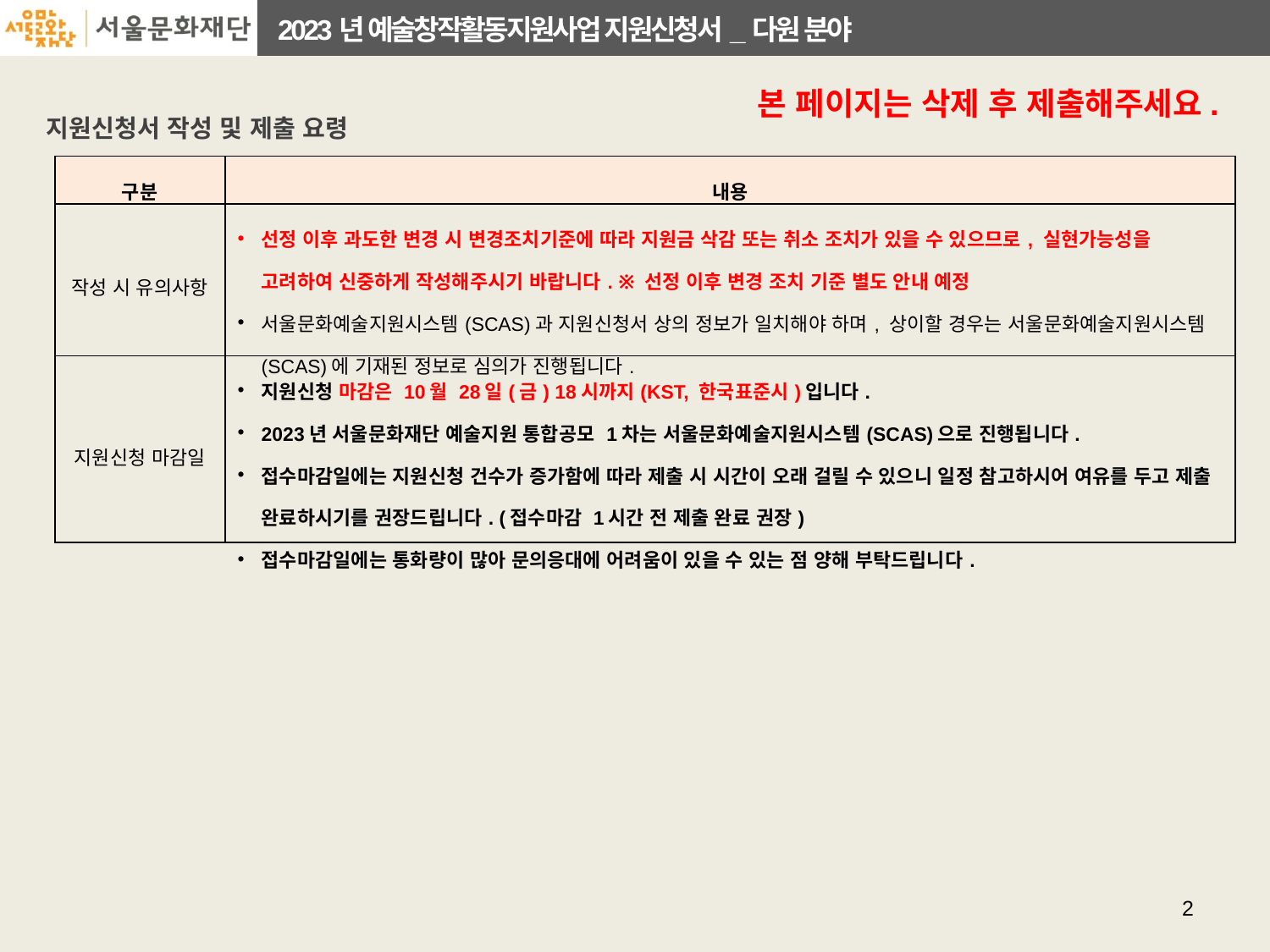

본 페이지는 삭제 후 제출해주세요.
지원신청서 작성 및 제출 요령
| 구분 | 내용 |
| --- | --- |
| 작성 시 유의사항 | 선정 이후 과도한 변경 시 변경조치기준에 따라 지원금 삭감 또는 취소 조치가 있을 수 있으므로, 실현가능성을 고려하여 신중하게 작성해주시기 바랍니다. ※ 선정 이후 변경 조치 기준 별도 안내 예정 서울문화예술지원시스템(SCAS)과 지원신청서 상의 정보가 일치해야 하며, 상이할 경우는 서울문화예술지원시스템(SCAS)에 기재된 정보로 심의가 진행됩니다. |
| 지원신청 마감일 | 지원신청 마감은 10월 28일(금) 18시까지(KST, 한국표준시)입니다. 2023년 서울문화재단 예술지원 통합공모 1차는 서울문화예술지원시스템(SCAS)으로 진행됩니다. 접수마감일에는 지원신청 건수가 증가함에 따라 제출 시 시간이 오래 걸릴 수 있으니 일정 참고하시어 여유를 두고 제출 완료하시기를 권장드립니다. (접수마감 1시간 전 제출 완료 권장) 접수마감일에는 통화량이 많아 문의응대에 어려움이 있을 수 있는 점 양해 부탁드립니다. |
2